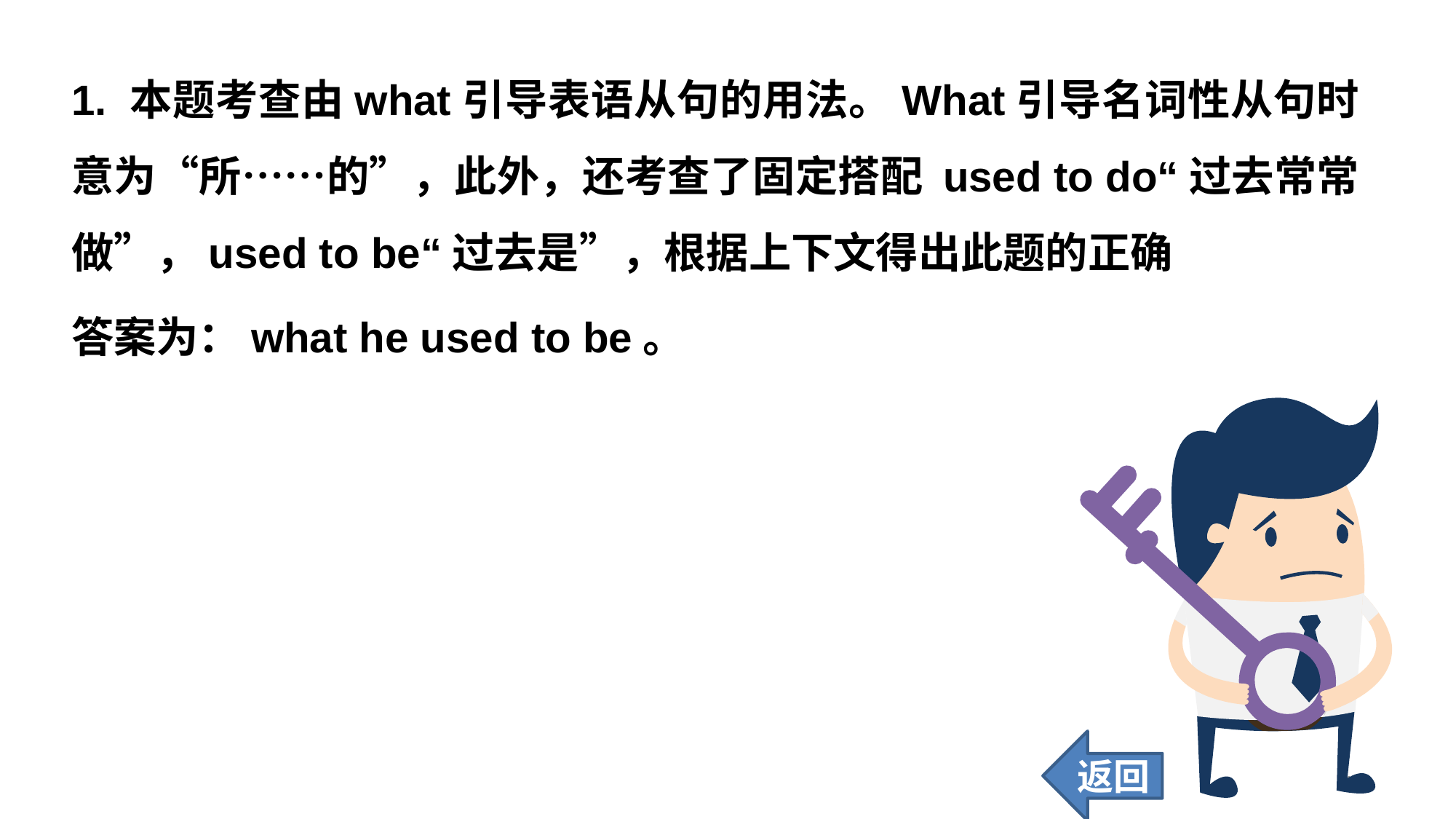

1. 本题考查由what引导表语从句的用法。What引导名词性从句时意为“所……的”，此外，还考查了固定搭配 used to do“过去常常做”，used to be“过去是”，根据上下文得出此题的正确
答案为：what he used to be。

返回
131